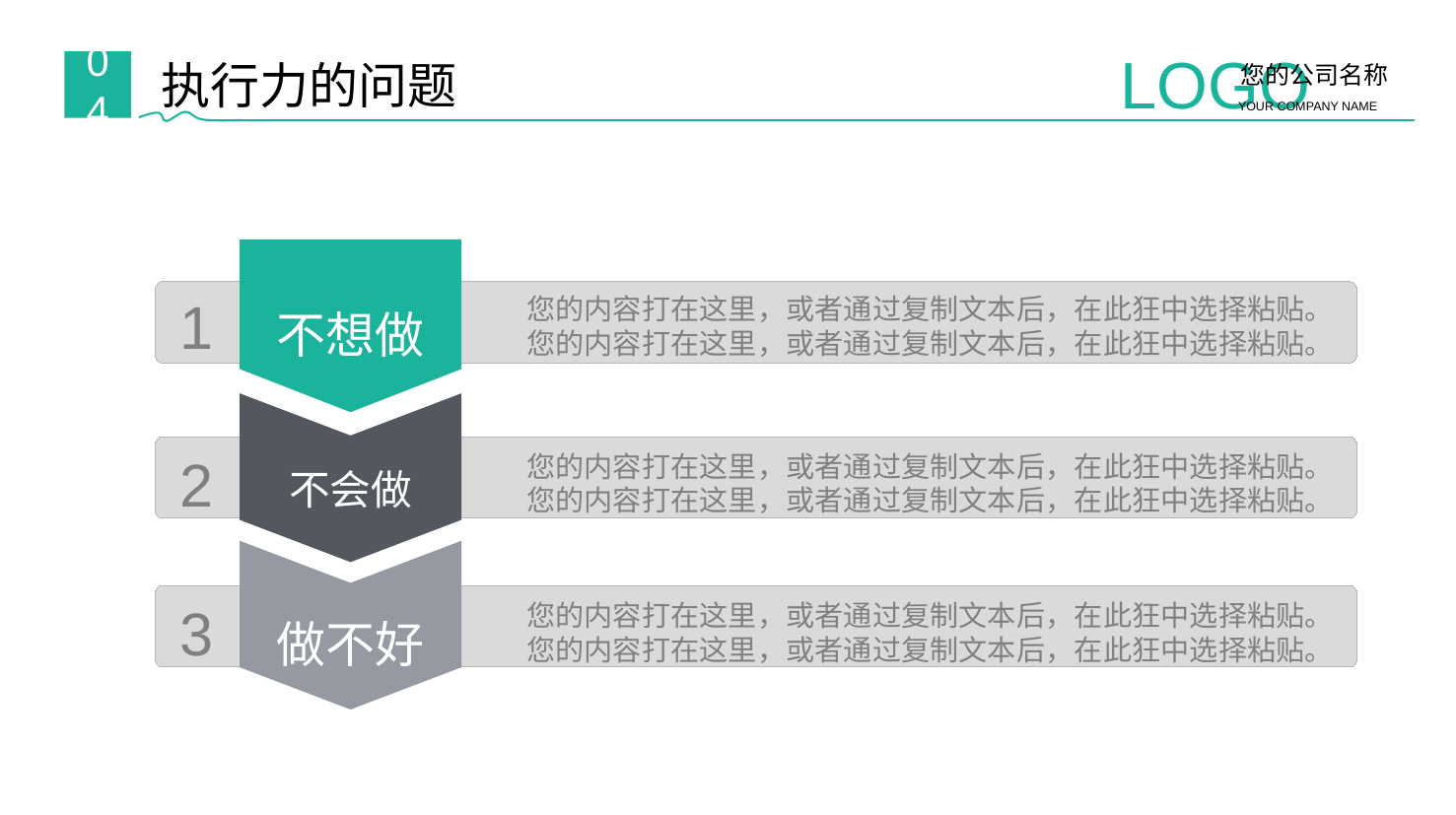

LOGO
您的公司名称
YOUR COMPANY NAME
执行力的问题
04

1
您的内容打在这里，或者通过复制文本后，在此狂中选择粘贴。您的内容打在这里，或者通过复制文本后，在此狂中选择粘贴。
不想做

2
您的内容打在这里，或者通过复制文本后，在此狂中选择粘贴。您的内容打在这里，或者通过复制文本后，在此狂中选择粘贴。
不会做

3
您的内容打在这里，或者通过复制文本后，在此狂中选择粘贴。您的内容打在这里，或者通过复制文本后，在此狂中选择粘贴。
做不好